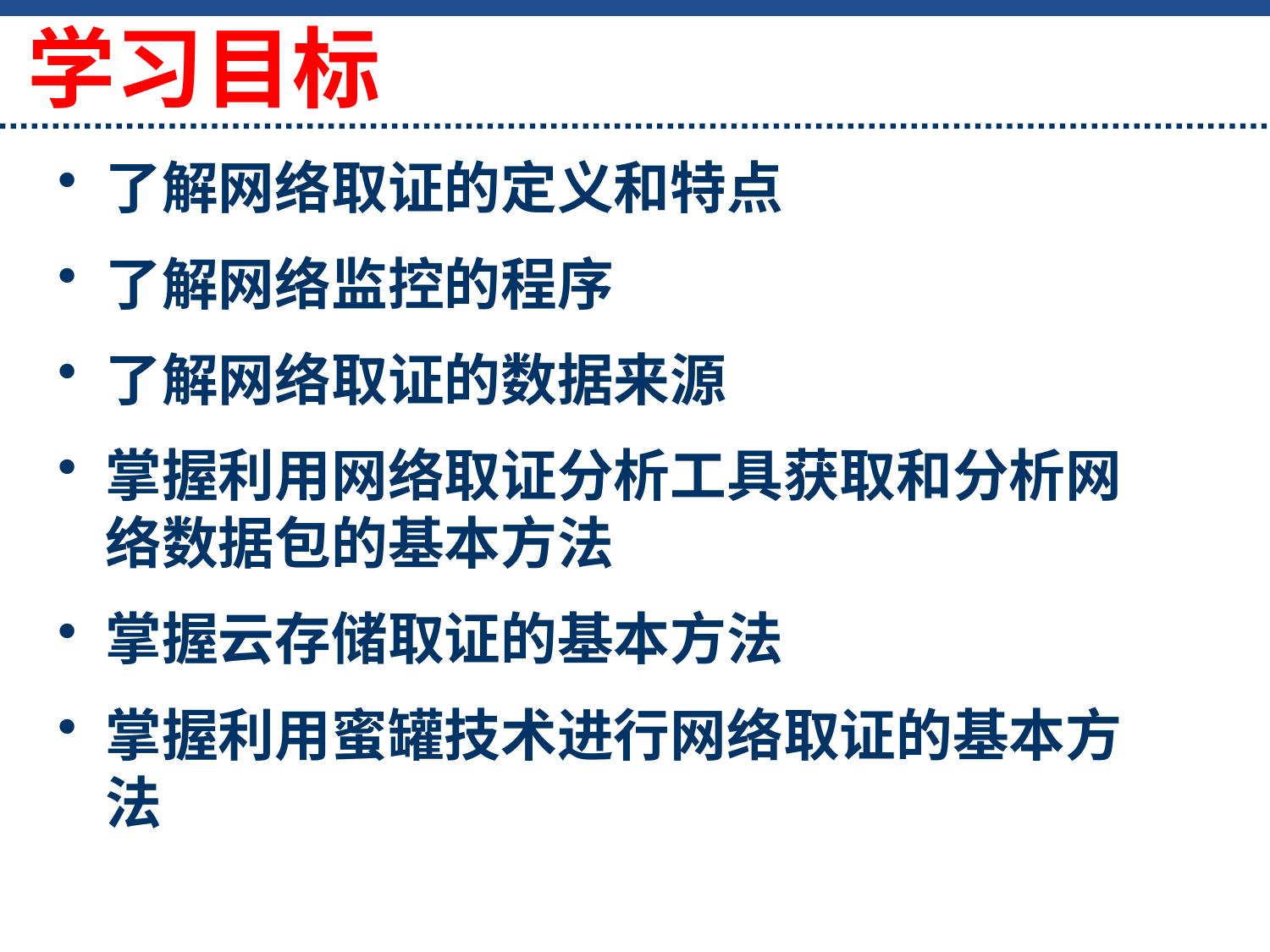

# 学习目标
了解网络取证的定义和特点
了解网络监控的程序
了解网络取证的数据来源
掌握利用网络取证分析工具获取和分析网络数据包的基本方法
掌握云存储取证的基本方法
掌握利用蜜罐技术进行网络取证的基本方法